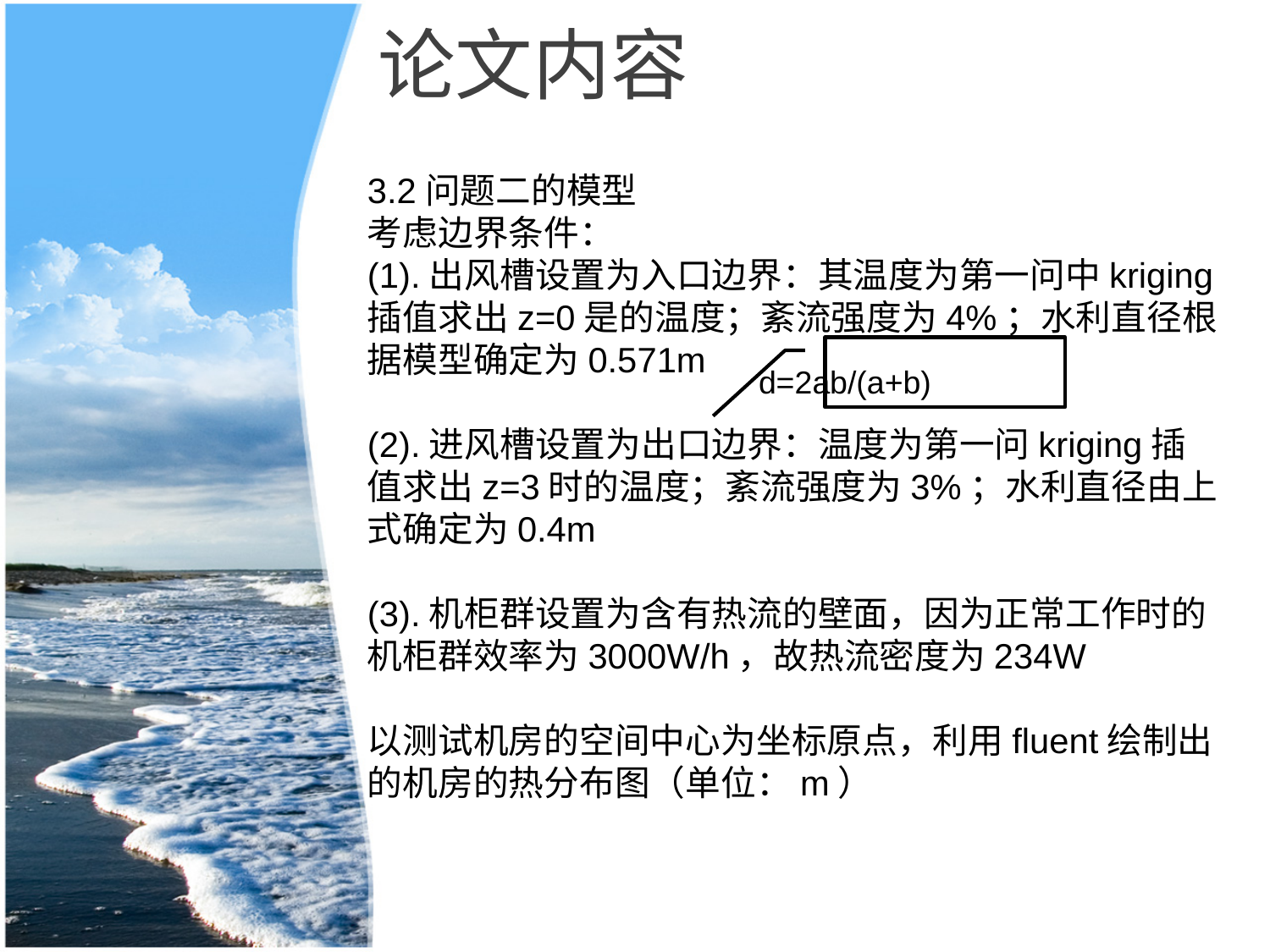

论文内容
3.2问题二的模型
考虑边界条件：
(1).出风槽设置为入口边界：其温度为第一问中kriging插值求出z=0是的温度；紊流强度为4%；水利直径根据模型确定为0.571m

(2).进风槽设置为出口边界：温度为第一问kriging插值求出z=3时的温度；紊流强度为3%；水利直径由上式确定为0.4m

(3).机柜群设置为含有热流的壁面，因为正常工作时的机柜群效率为3000W/h，故热流密度为234W

以测试机房的空间中心为坐标原点，利用fluent绘制出的机房的热分布图（单位：m）

d=2ab/(a+b)